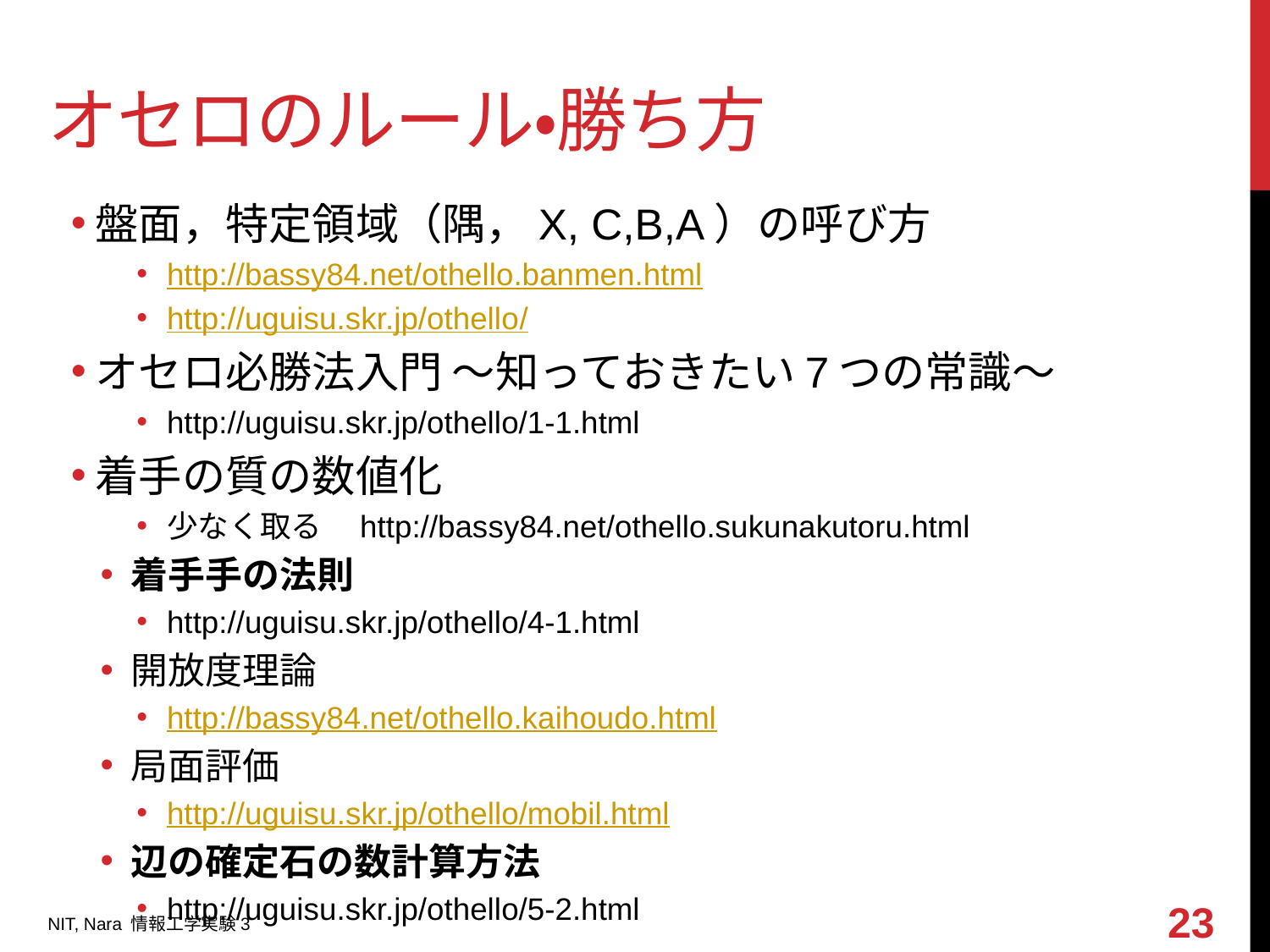

# オセロのルール・勝ち方
盤面，特定領域（隅，X, C,B,A）の呼び方
http://bassy84.net/othello.banmen.html
http://uguisu.skr.jp/othello/
オセロ必勝法入門 ～知っておきたい7つの常識～
http://uguisu.skr.jp/othello/1-1.html
着手の質の数値化
少なく取る　http://bassy84.net/othello.sukunakutoru.html
着手手の法則
http://uguisu.skr.jp/othello/4-1.html
開放度理論
http://bassy84.net/othello.kaihoudo.html
局面評価
http://uguisu.skr.jp/othello/mobil.html
辺の確定石の数計算方法
http://uguisu.skr.jp/othello/5-2.html

23
NIT, Nara 情報工学実験3